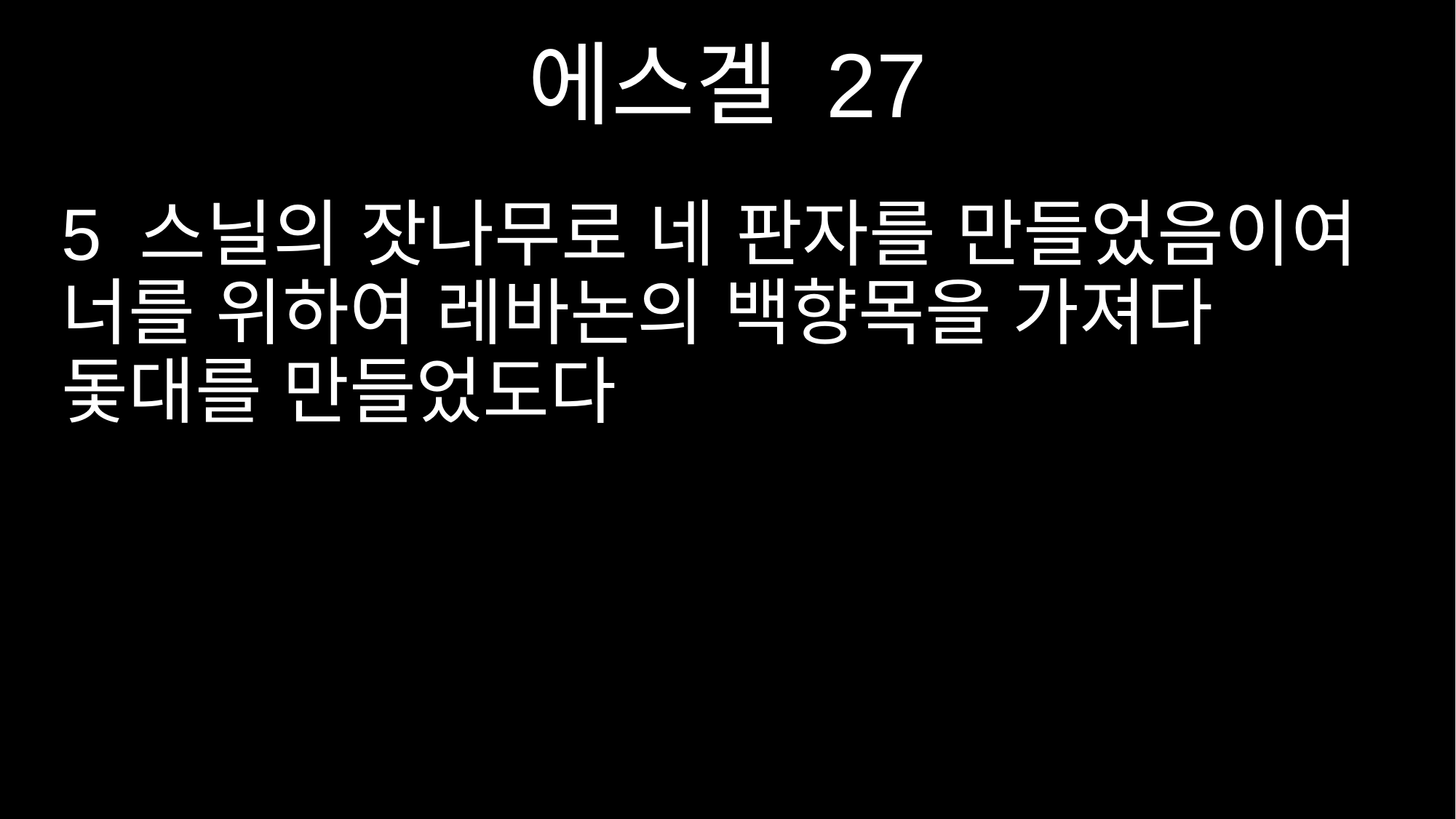

에스겔 27
5 스닐의 잣나무로 네 판자를 만들었음이여 너를 위하여 레바논의 백향목을 가져다 돛대를 만들었도다